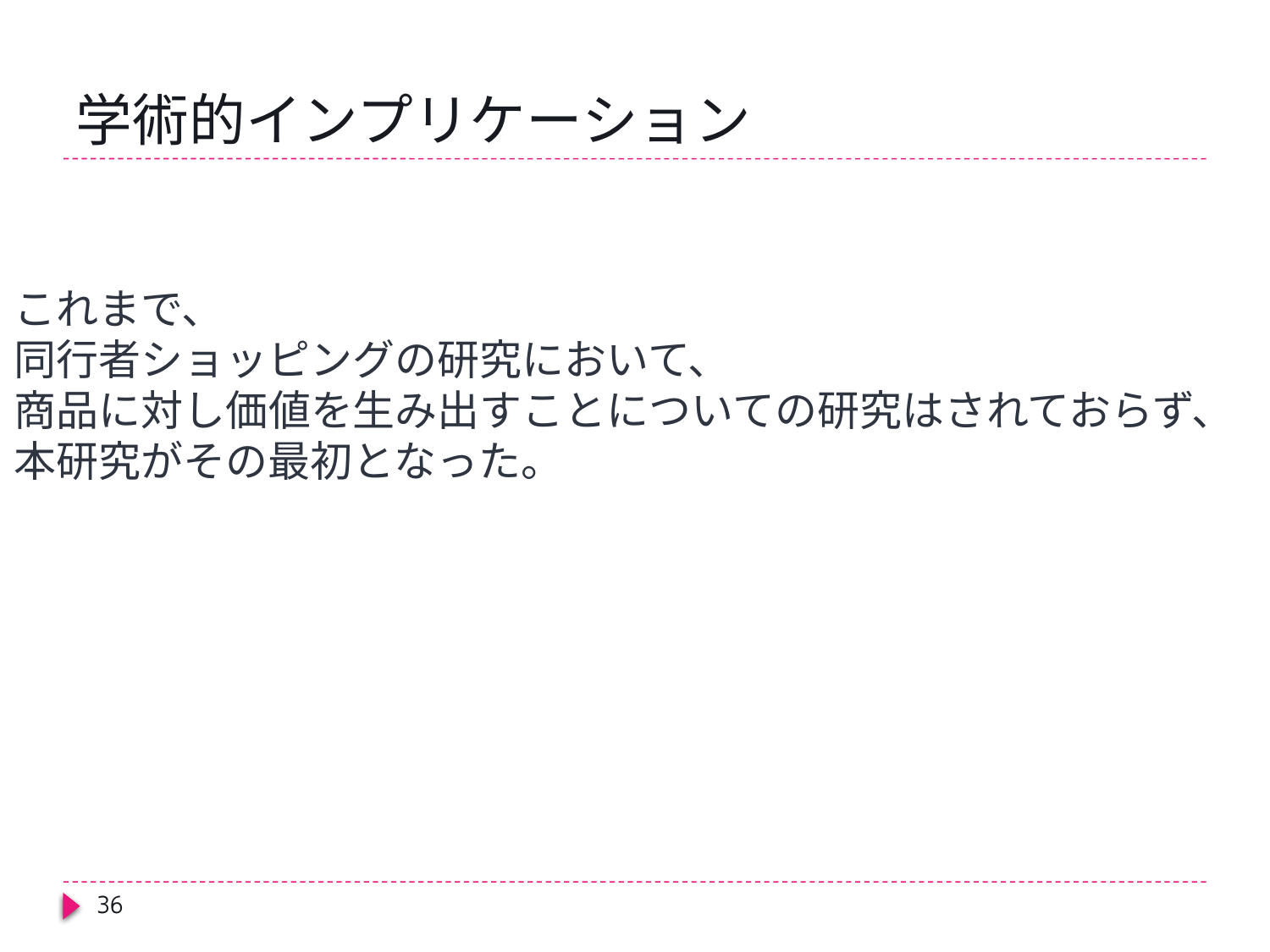

# 学術的インプリケーション
これまで、
同行者ショッピングの研究において、
商品に対し価値を生み出すことについての研究はされておらず、
本研究がその最初となった。
36